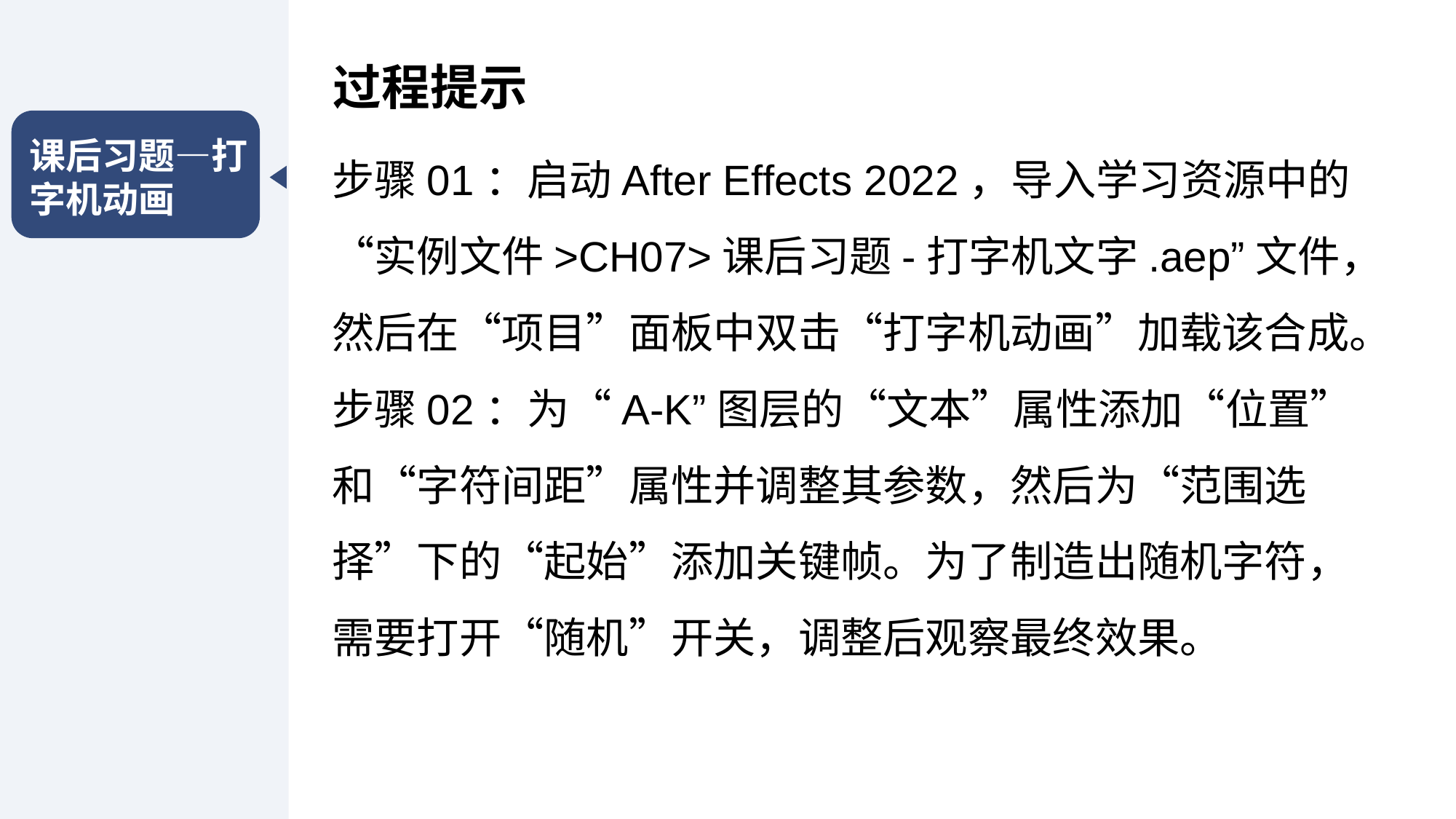

过程提示

课后习题—打字机动画

步骤01：启动After Effects 2022，导入学习资源中的“实例文件>CH07>课后习题-打字机文字.aep”文件，然后在“项目”面板中双击“打字机动画”加载该合成。
步骤02：为“A-K”图层的“文本”属性添加“位置”和“字符间距”属性并调整其参数，然后为“范围选择”下的“起始”添加关键帧。为了制造出随机字符，需要打开“随机”开关，调整后观察最终效果。